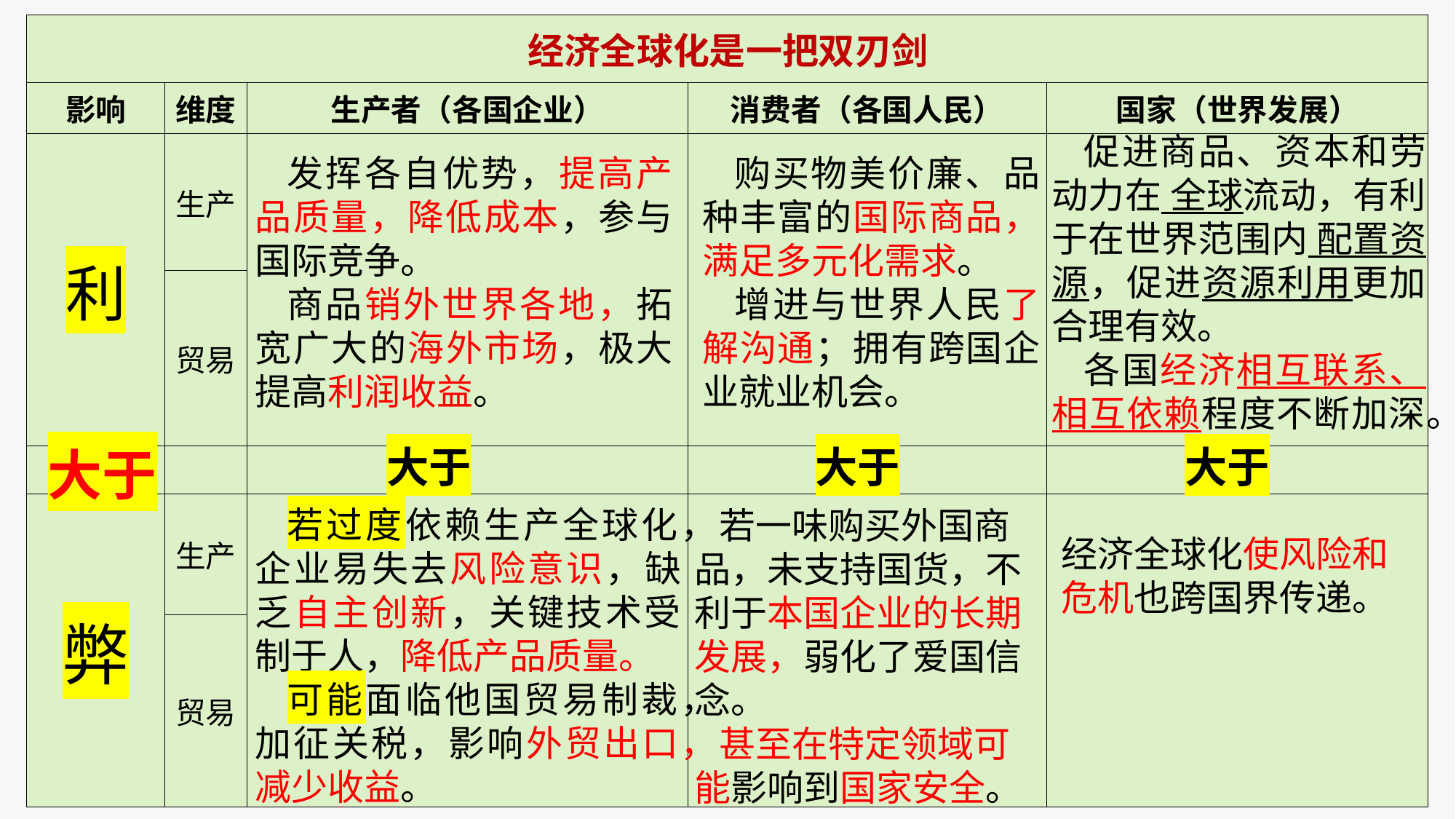

| 经济全球化是一把双刃剑 |  |  |  |  |
| --- | --- | --- | --- | --- |
| 影响 | 维度 | 生产者（各国企业） | 消费者（各国人民） | 国家（世界发展） |
| 利 | 生产 |  |  |  |
|  | 贸易 |  |  |  |
|  |  |  |  |  |
| 弊 | 生产 |  |  |  |
|  | 贸易 |  |  |  |
促进商品、资本和劳动力在 全球流动，有利于在世界范围内 配置资源，促进资源利用更加合理有效。
各国经济相互联系、相互依赖程度不断加深。
发挥各自优势，提高产品质量，降低成本，参与国际竞争。
商品销外世界各地，拓宽广大的海外市场，极大提高利润收益。
购买物美价廉、品种丰富的国际商品，满足多元化需求。
增进与世界人民了解沟通；拥有跨国企业就业机会。
大于
大于
大于
大于
若过度依赖生产全球化，企业易失去风险意识，缺乏自主创新，关键技术受制于人，降低产品质量。
可能面临他国贸易制裁，加征关税，影响外贸出口，减少收益。
  若一味购买外国商品，未支持国货，不利于本国企业的长期发展，弱化了爱国信念。
  甚至在特定领域可能影响到国家安全。
经济全球化使风险和 危机也跨国界传递。